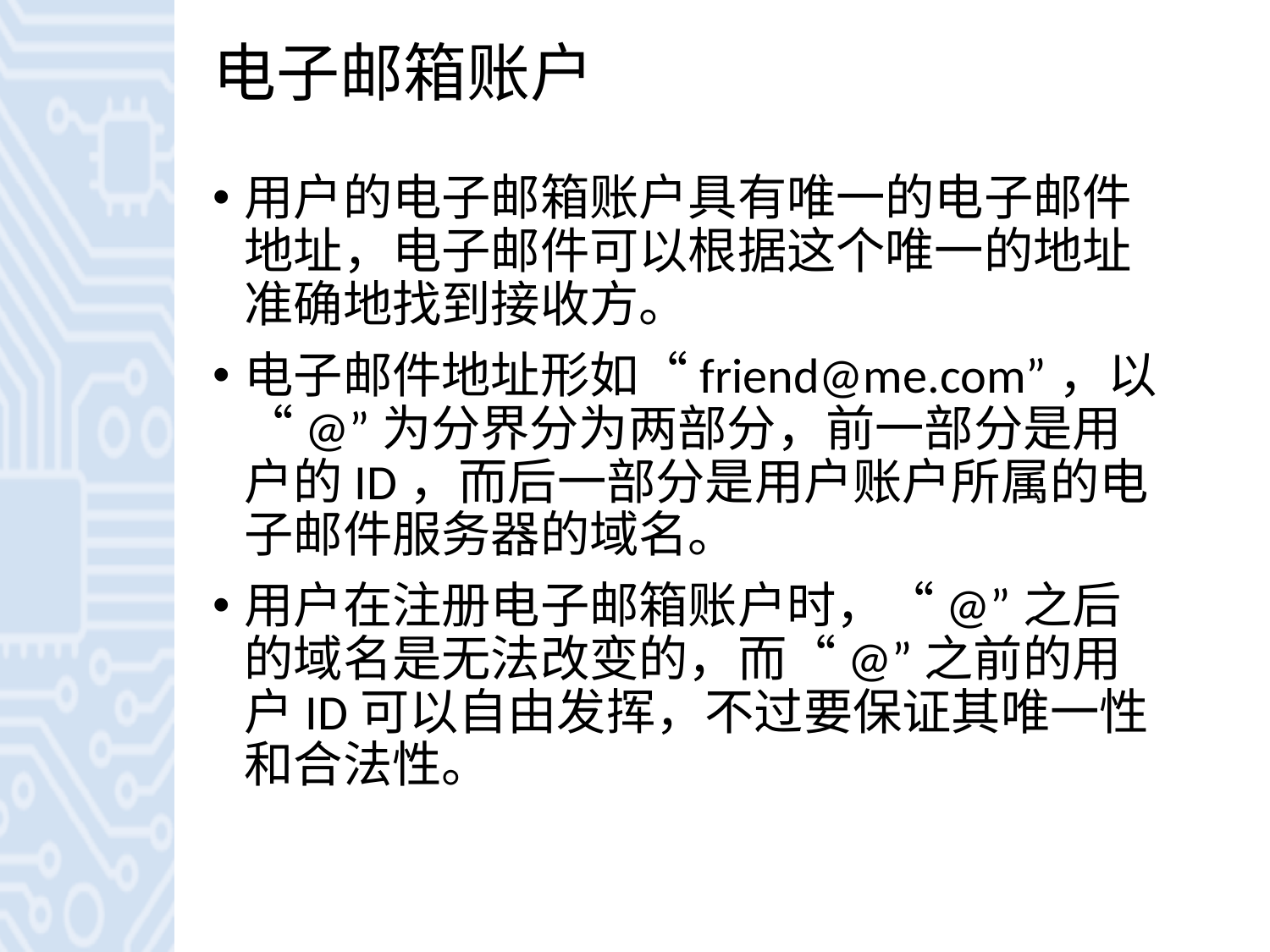

# 电子邮箱账户
用户的电子邮箱账户具有唯一的电子邮件地址，电子邮件可以根据这个唯一的地址准确地找到接收方。
电子邮件地址形如“friend@me.com”，以“@”为分界分为两部分，前一部分是用户的ID，而后一部分是用户账户所属的电子邮件服务器的域名。
用户在注册电子邮箱账户时，“@”之后的域名是无法改变的，而“@”之前的用户ID可以自由发挥，不过要保证其唯一性和合法性。